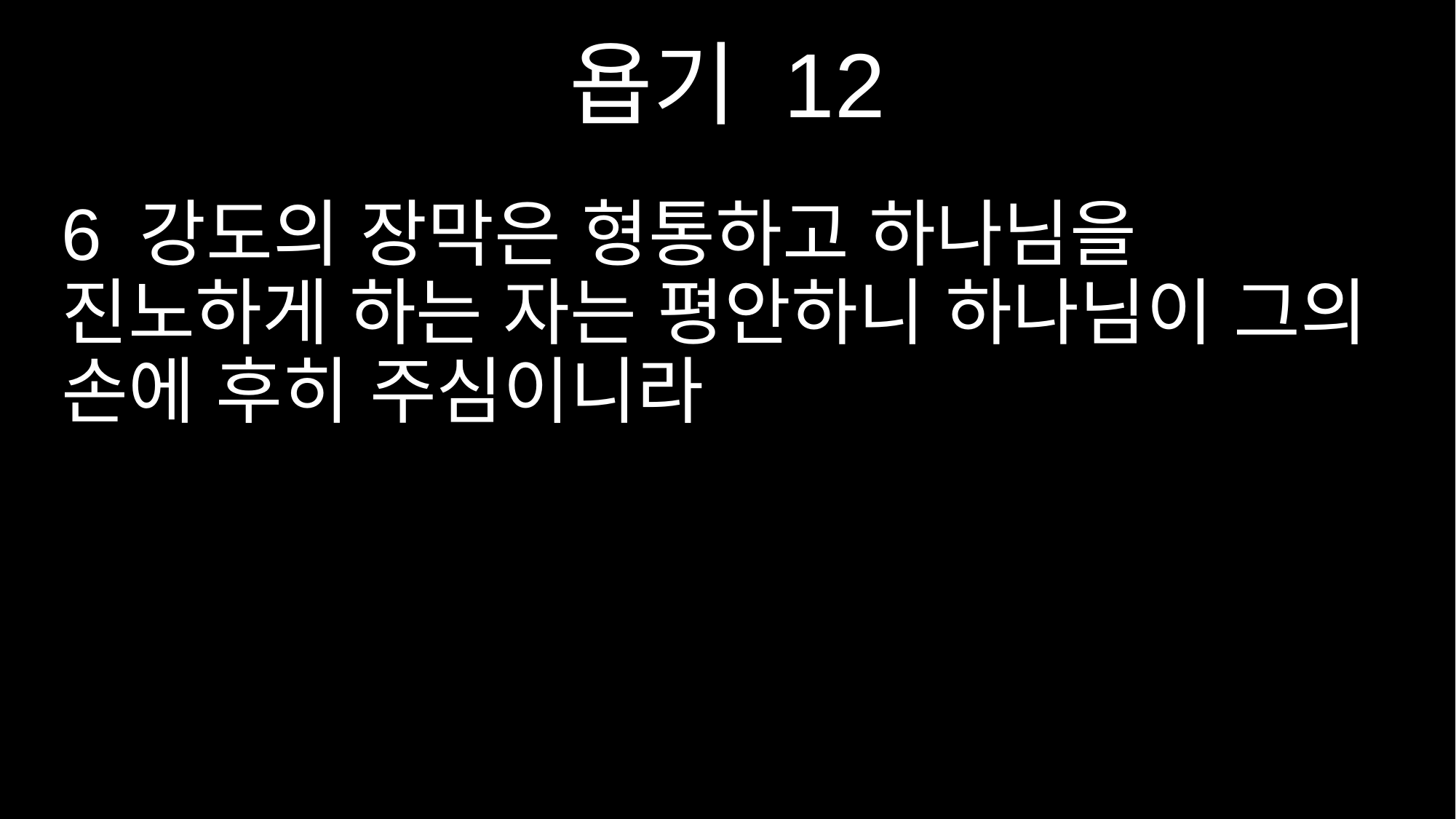

욥기 12
6 강도의 장막은 형통하고 하나님을 진노하게 하는 자는 평안하니 하나님이 그의 손에 후히 주심이니라